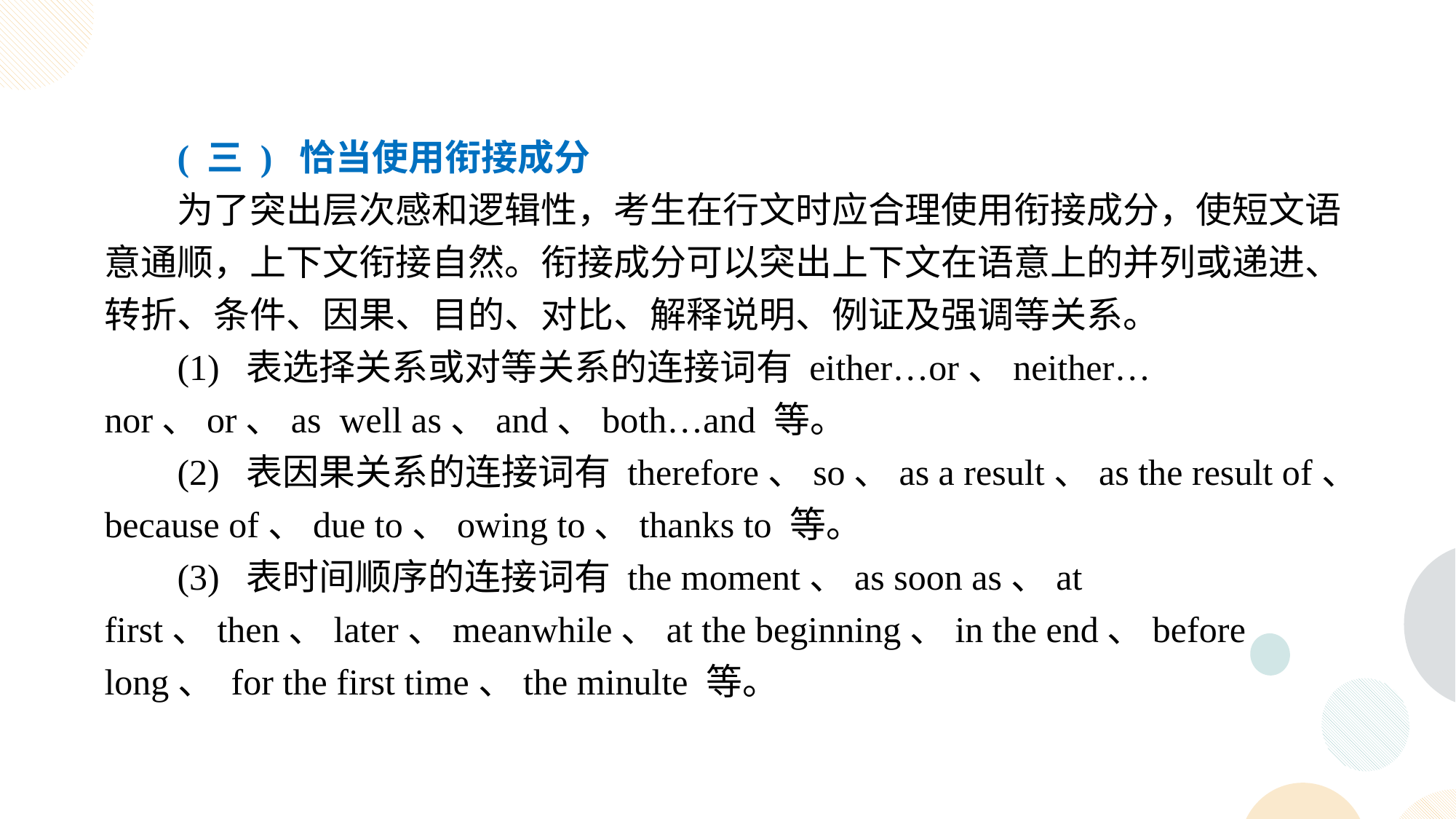

( 三 )  恰当使用衔接成分
为了突出层次感和逻辑性，考生在行文时应合理使用衔接成分，使短文语意通顺，上下文衔接自然。衔接成分可以突出上下文在语意上的并列或递进、转折、条件、因果、目的、对比、解释说明、例证及强调等关系。
(1)  表选择关系或对等关系的连接词有 either…or、neither…nor、or、as  well as、and、both…and 等。
(2)  表因果关系的连接词有 therefore、so、as a result、as the result of、because of、due to、owing to、thanks to 等。
(3)  表时间顺序的连接词有 the moment、as soon as、at first、then、later、meanwhile、at the beginning、in the end、before long、 for the first time、the minulte 等。